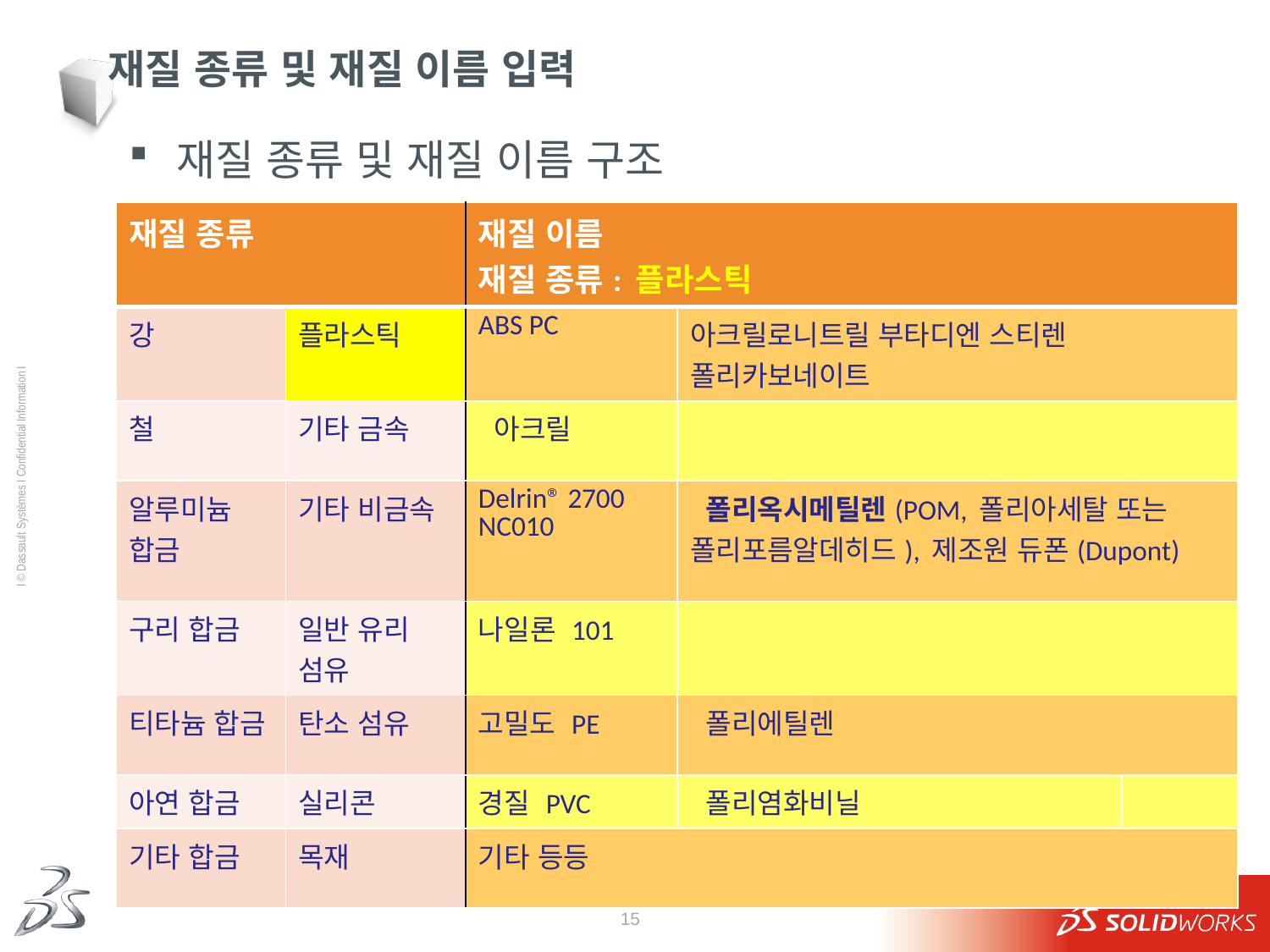

# 재질 종류 및 재질 이름 입력
재질 종류 및 재질 이름 구조

| 재질 종류 |  | 재질 이름 재질 종류: 플라스틱 |  |  |
| --- | --- | --- | --- | --- |
| 강 | 플라스틱 | ABS PC | 아크릴로니트릴 부타디엔 스티렌 폴리카보네이트 |  |
| 철 | 기타 금속 | 아크릴 |  |  |
| 알루미늄 합금 | 기타 비금속 | Delrin® 2700 NC010 | 폴리옥시메틸렌(POM, 폴리아세탈 또는 폴리포름알데히드), 제조원 듀폰(Dupont) |  |
| 구리 합금 | 일반 유리 섬유 | 나일론 101 |  |  |
| 티타늄 합금 | 탄소 섬유 | 고밀도 PE | 폴리에틸렌 |  |
| 아연 합금 | 실리콘 | 경질 PVC | 폴리염화비닐 |  |
| 기타 합금 | 목재 | 기타 등등 |  |  |